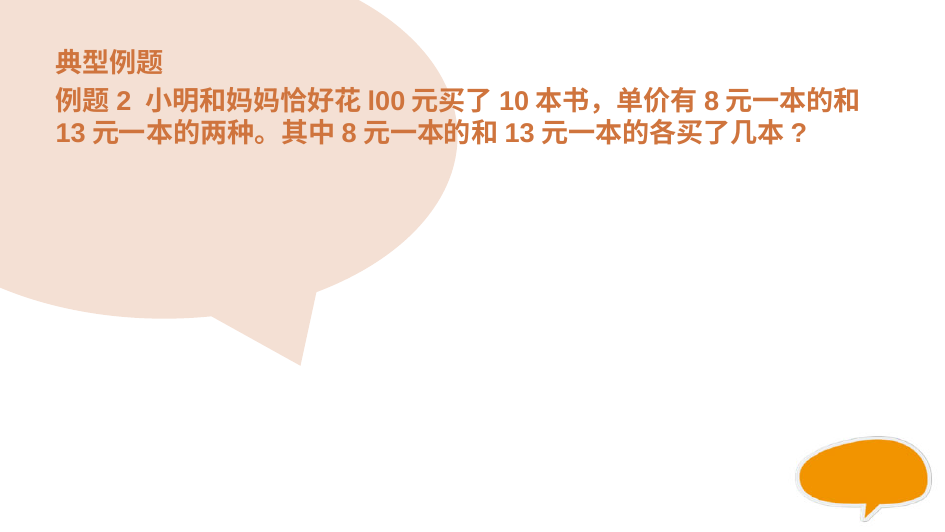

#
典型例题
例题2 小明和妈妈恰好花l00元买了10本书，单价有8元一本的和13元一本的两种。其中8元一本的和13元一本的各买了几本?